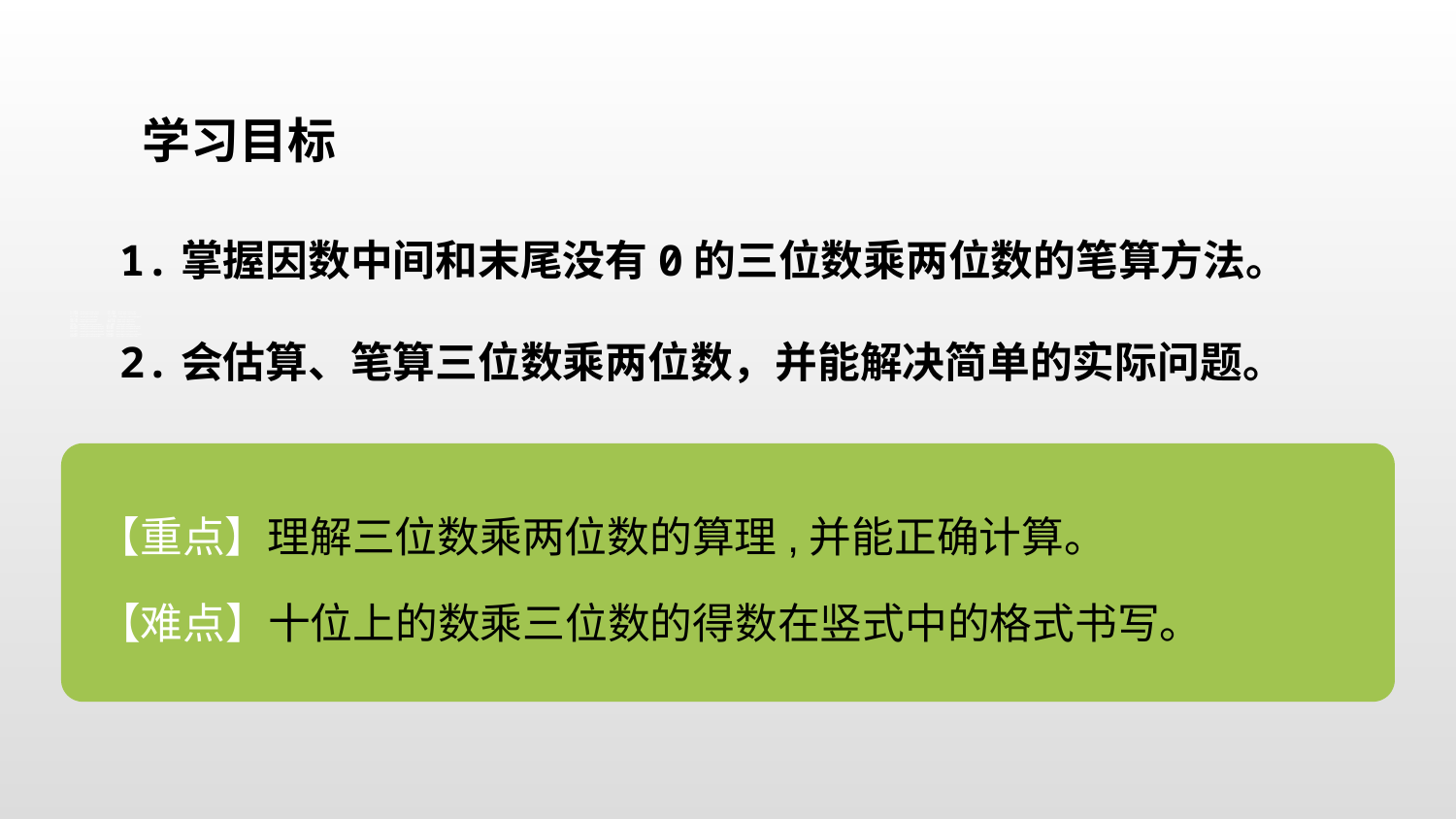

学习目标
1.掌握因数中间和末尾没有0的三位数乘两位数的笔算方法。
2.会估算、笔算三位数乘两位数，并能解决简单的实际问题。

【重点】理解三位数乘两位数的算理,并能正确计算。
【难点】十位上的数乘三位数的得数在竖式中的格式书写。